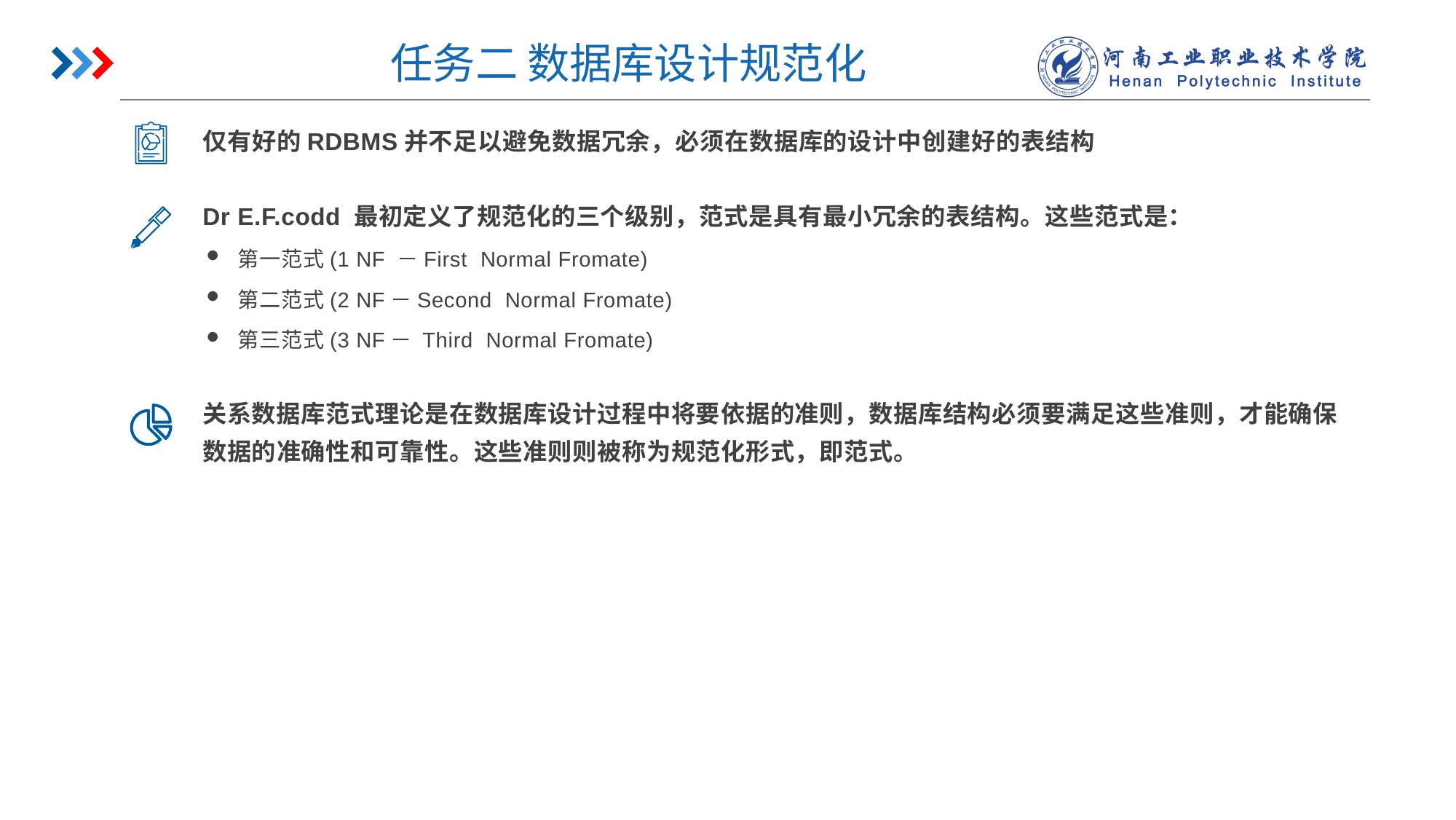

# 任务二 数据库设计规范化
仅有好的RDBMS并不足以避免数据冗余，必须在数据库的设计中创建好的表结构
Dr E.F.codd 最初定义了规范化的三个级别，范式是具有最小冗余的表结构。这些范式是：
第一范式(1 NF －First  Normal Fromate)
第二范式(2 NF－Second  Normal Fromate)
第三范式(3 NF－ Third  Normal Fromate)
关系数据库范式理论是在数据库设计过程中将要依据的准则，数据库结构必须要满足这些准则，才能确保数据的准确性和可靠性。这些准则则被称为规范化形式，即范式。